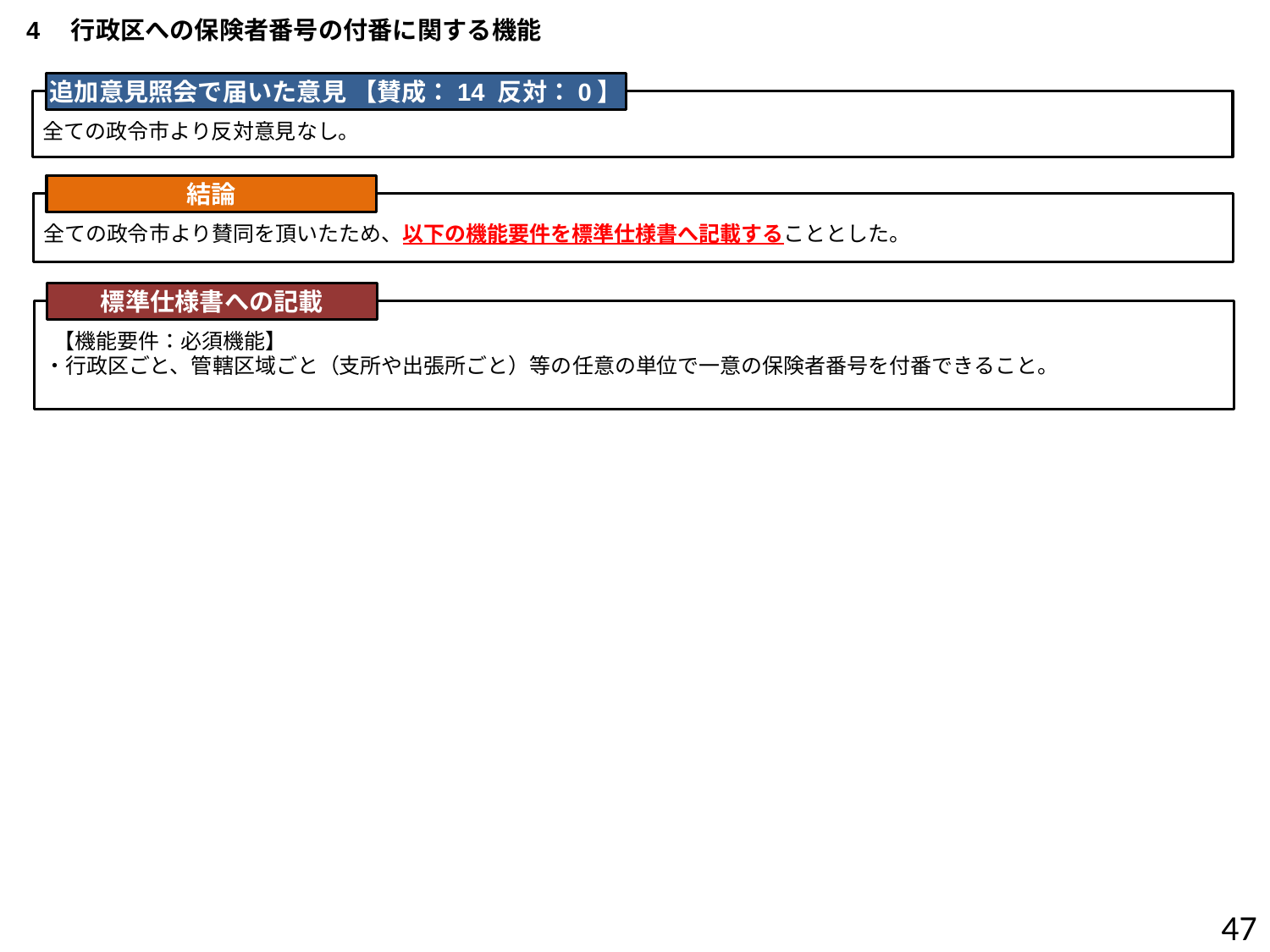

4　行政区への保険者番号の付番に関する機能
追加意見照会で届いた意見 【賛成：14 反対：0】

全ての政令市より反対意見なし。
結論

全ての政令市より賛同を頂いたため、以下の機能要件を標準仕様書へ記載することとした。
標準仕様書への記載

 【機能要件：必須機能】
・行政区ごと、管轄区域ごと（支所や出張所ごと）等の任意の単位で一意の保険者番号を付番できること。
47